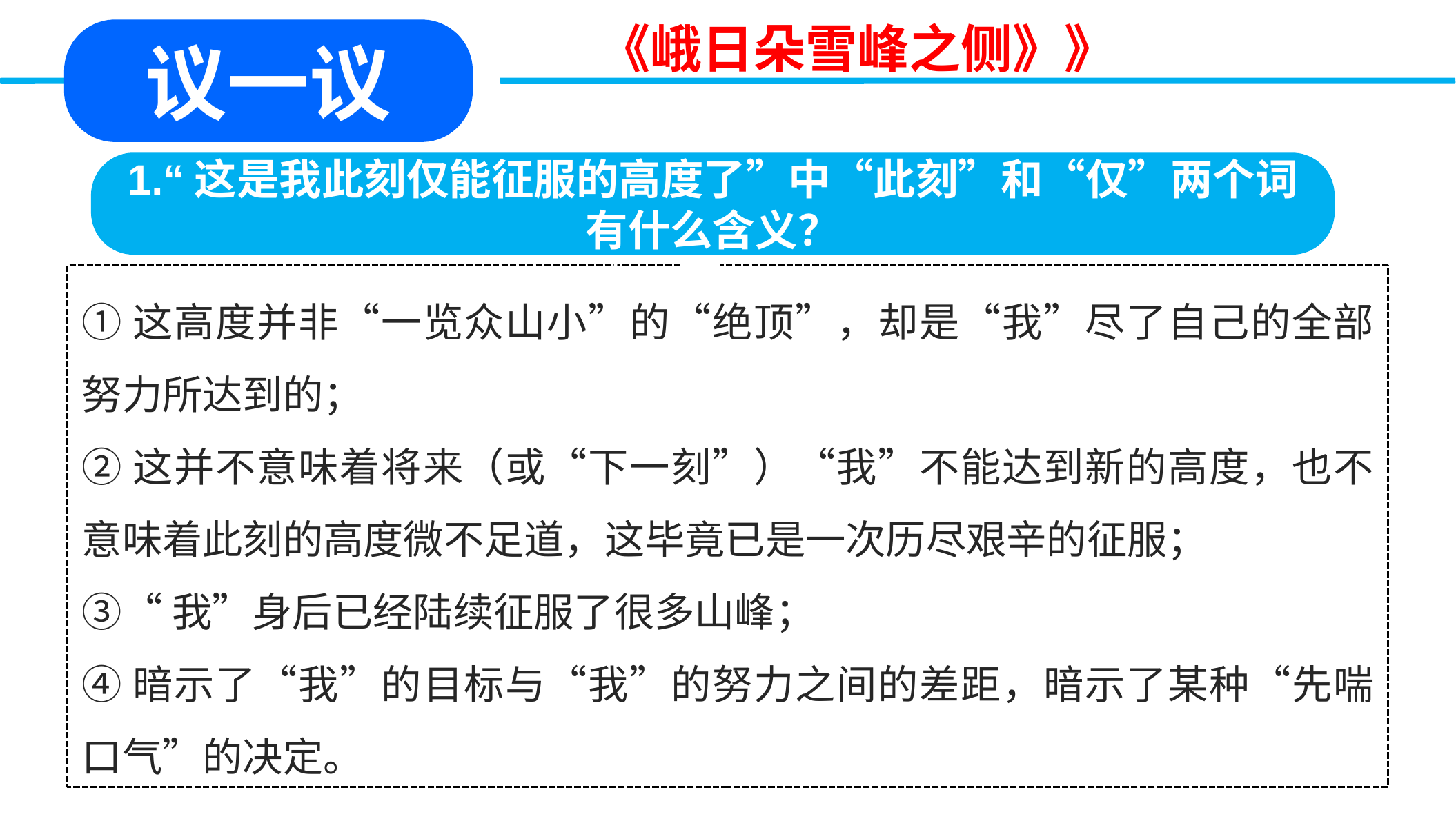

《峨日朵雪峰之侧》》
议一议

扶夷江
1.“这是我此刻仅能征服的高度了”中“此刻”和“仅”两个词有什么含义？
天一巷
①这高度并非“一览众山小”的“绝顶”，却是“我”尽了自己的全部努力所达到的；
②这并不意味着将来（或“下一刻”）“我”不能达到新的高度，也不意味着此刻的高度微不足道，这毕竟已是一次历尽艰辛的征服；
③“我”身后已经陆续征服了很多山峰；
④暗示了“我”的目标与“我”的努力之间的差距，暗示了某种“先喘口气”的决定。